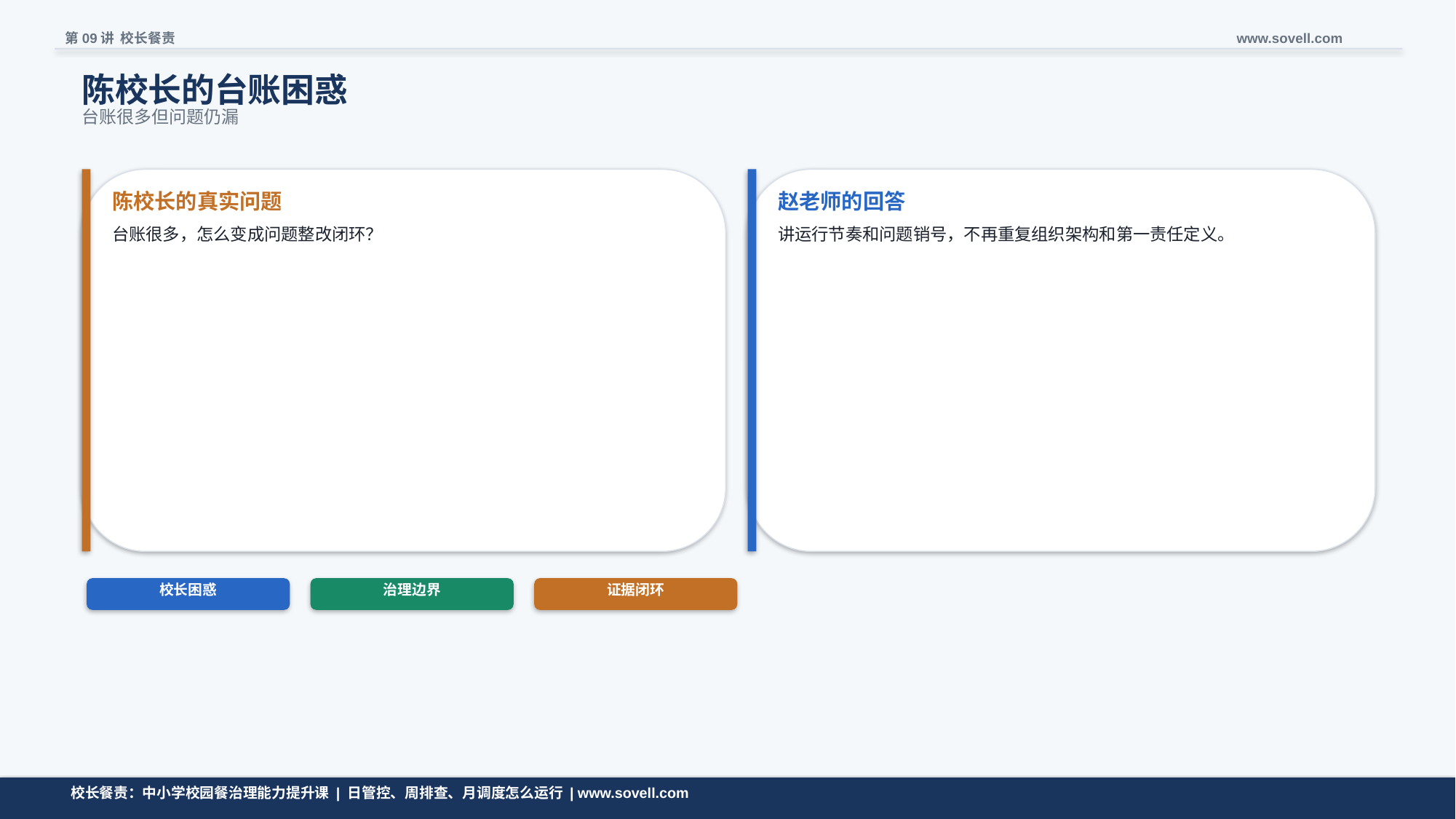

第09讲  校长餐责
www.sovell.com

陈校长的台账困惑
台账很多但问题仍漏

陈校长的真实问题
赵老师的回答
台账很多，怎么变成问题整改闭环？
讲运行节奏和问题销号，不再重复组织架构和第一责任定义。

校长困惑
治理边界
证据闭环

问题先收窄，再进入模型。
校长餐责：中小学校园餐治理能力提升课 | 日管控、周排查、月调度怎么运行 | www.sovell.com